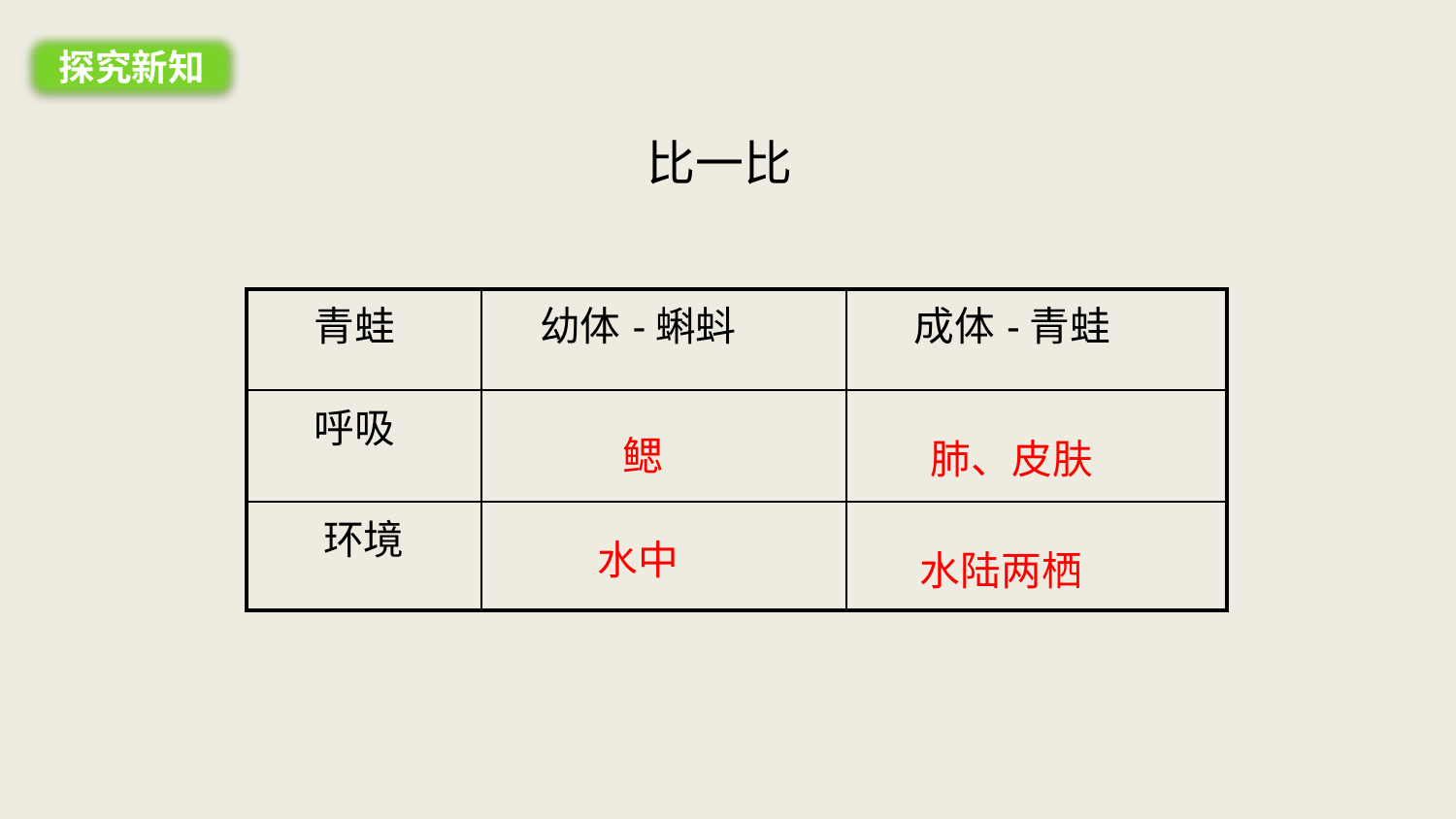

探究新知
比一比
| 青蛙 | 幼体-蝌蚪 | 成体-青蛙 |
| --- | --- | --- |
| 呼吸 |  |  |
| 环境 |  |  |
 鳃
肺、皮肤
水中
水陆两栖